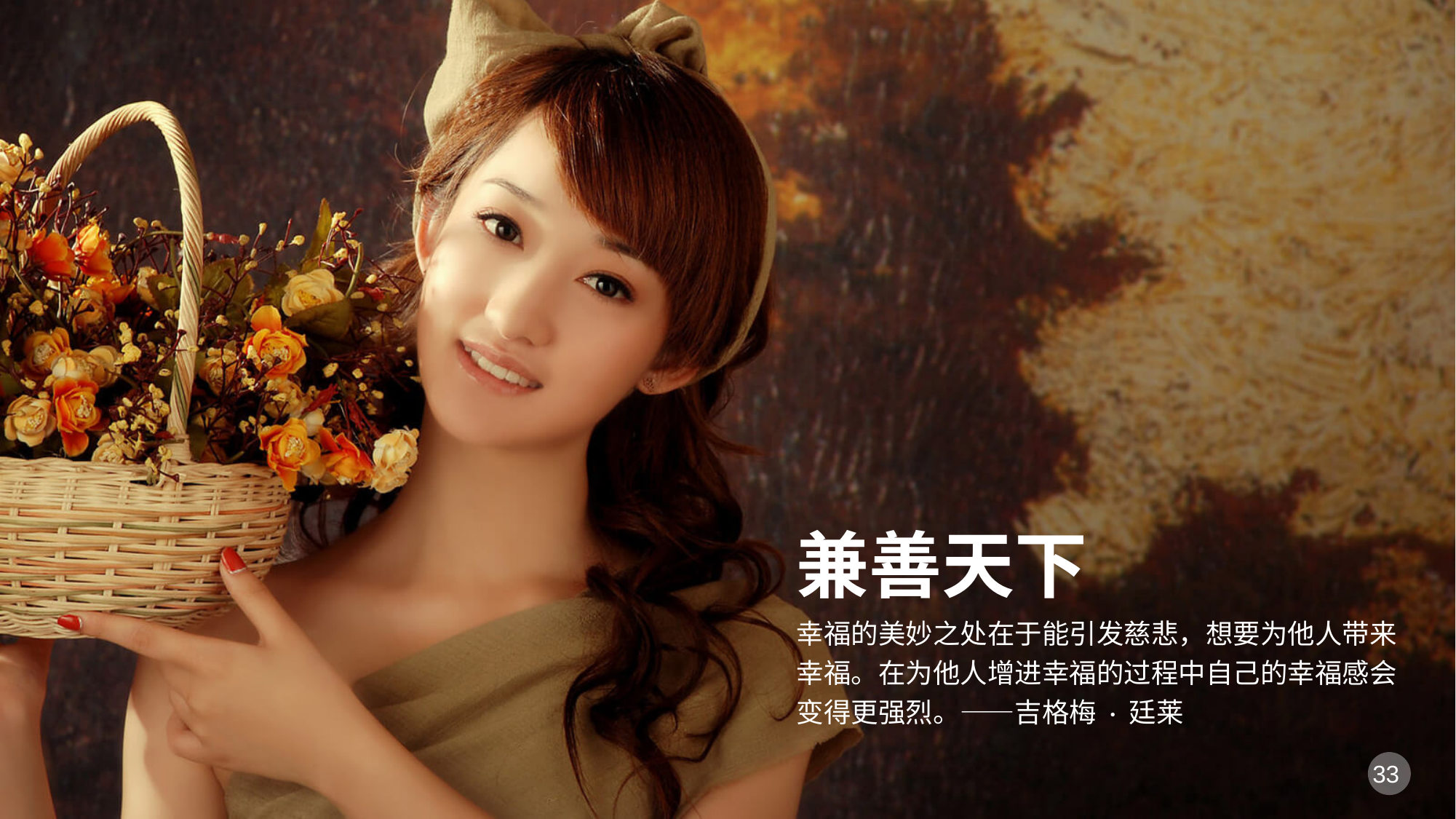

兼善天下
幸福的美妙之处在于能引发慈悲，想要为他人带来幸福。在为他人增进幸福的过程中自己的幸福感会变得更强烈。——吉格梅 · 廷莱